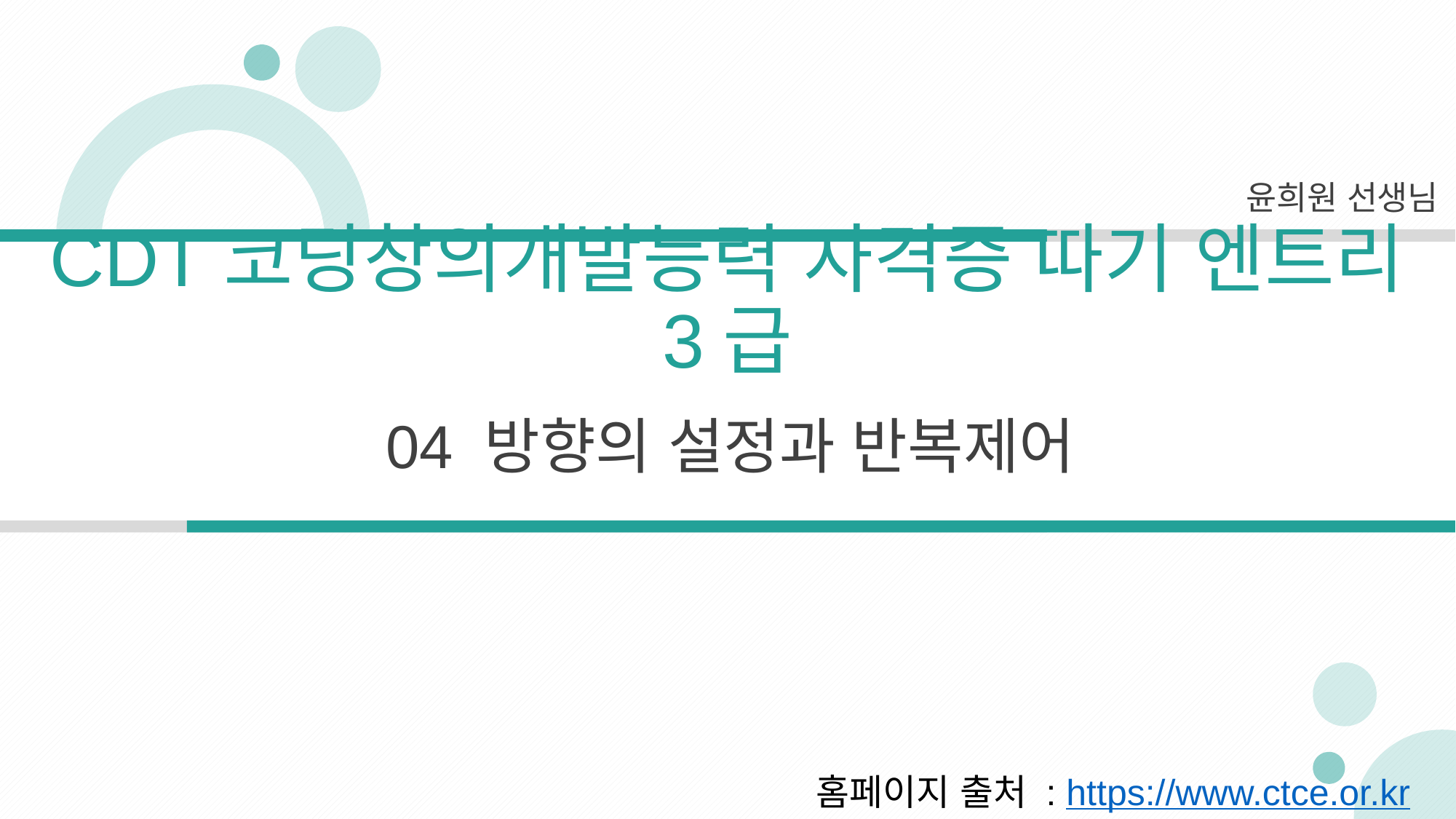

윤희원 선생님
CDT코딩창의개발능력 자격증 따기 엔트리 3급
04 방향의 설정과 반복제어
홈페이지 출처 : https://www.ctce.or.kr